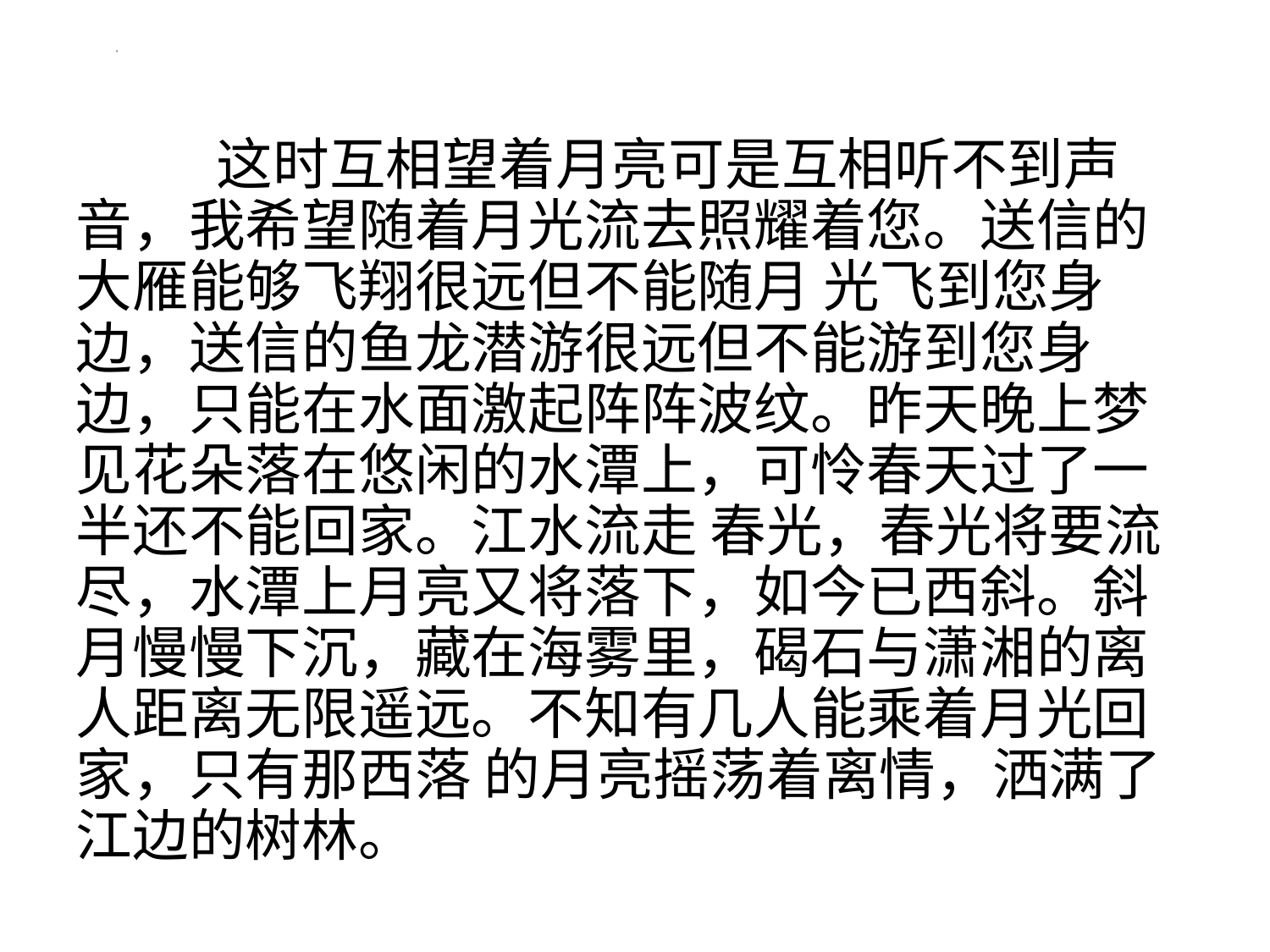

这时互相望着月亮可是互相听不到声音，我希望随着月光流去照耀着您。送信的大雁能够飞翔很远但不能随月 光飞到您身边，送信的鱼龙潜游很远但不能游到您身边，只能在水面激起阵阵波纹。昨天晚上梦见花朵落在悠闲的水潭上，可怜春天过了一半还不能回家。江水流走 春光，春光将要流尽，水潭上月亮又将落下，如今已西斜。斜月慢慢下沉，藏在海雾里，碣石与潇湘的离人距离无限遥远。不知有几人能乘着月光回家，只有那西落 的月亮摇荡着离情，洒满了江边的树林。